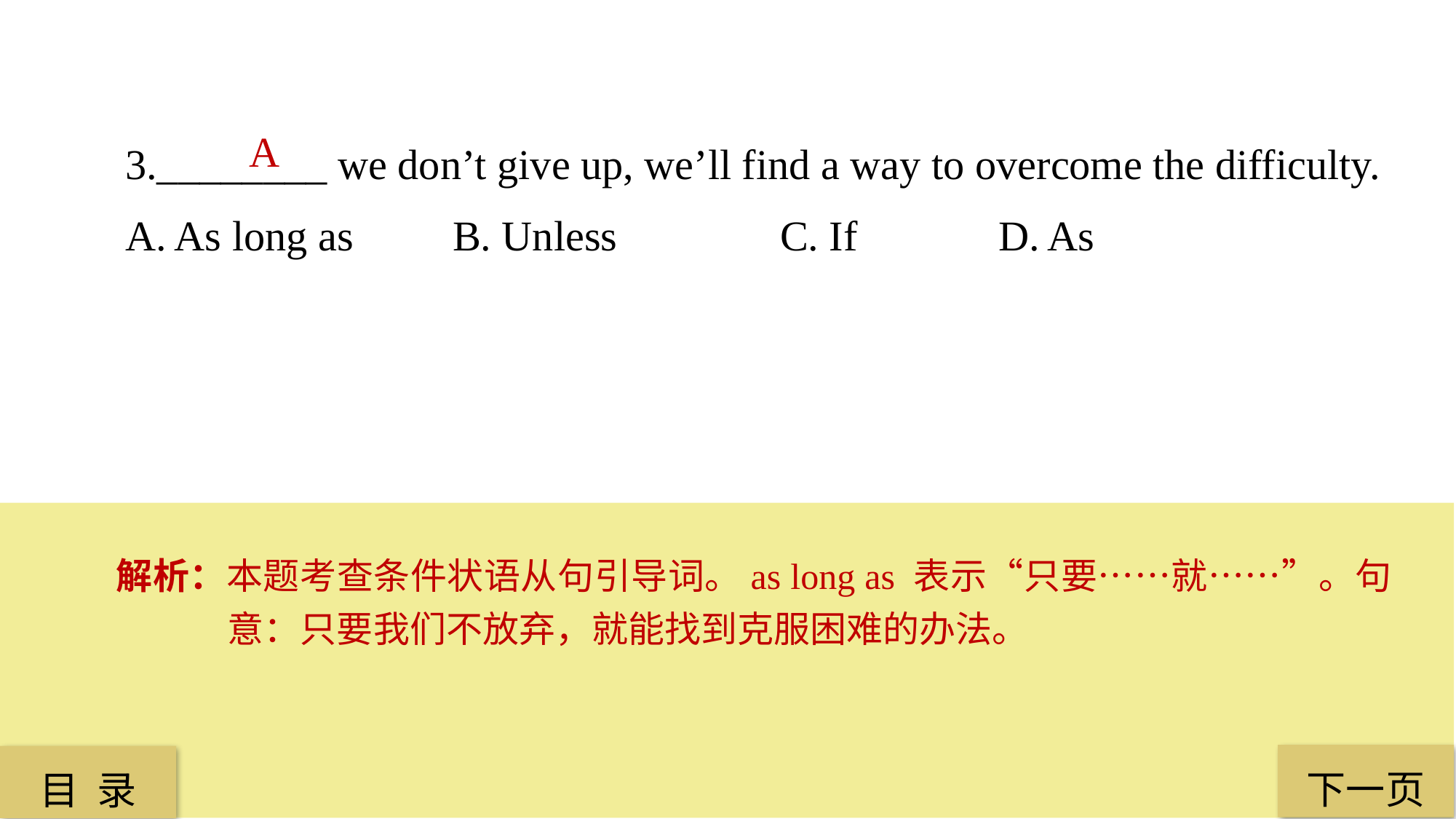

3.________ we don’t give up, we’ll find a way to overcome the difficulty.
A. As long as 	B. Unless 		C. If 		D. As
A
解析：本题考查条件状语从句引导词。as long as 表示“只要……就……”。句意：只要我们不放弃，就能找到克服困难的办法。